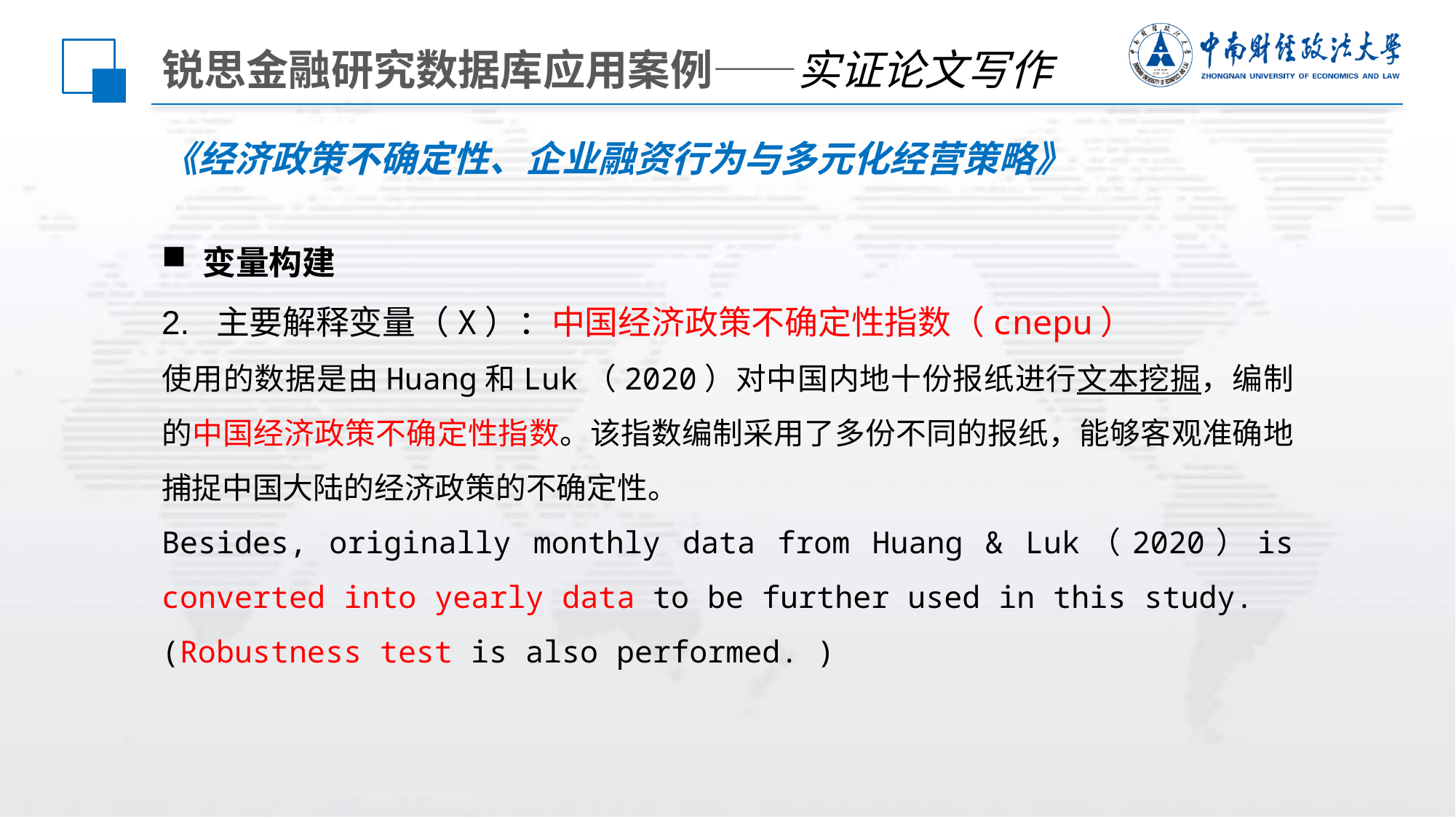

锐思金融研究数据库应用案例——实证论文写作
《经济政策不确定性、企业融资行为与多元化经营策略》
变量构建
主要解释变量（X）：中国经济政策不确定性指数（cnepu）
使用的数据是由Huang和Luk（2020）对中国内地十份报纸进行文本挖掘，编制的中国经济政策不确定性指数。该指数编制采用了多份不同的报纸，能够客观准确地捕捉中国大陆的经济政策的不确定性。
Besides, originally monthly data from Huang & Luk（2020）is converted into yearly data to be further used in this study.
(Robustness test is also performed. )